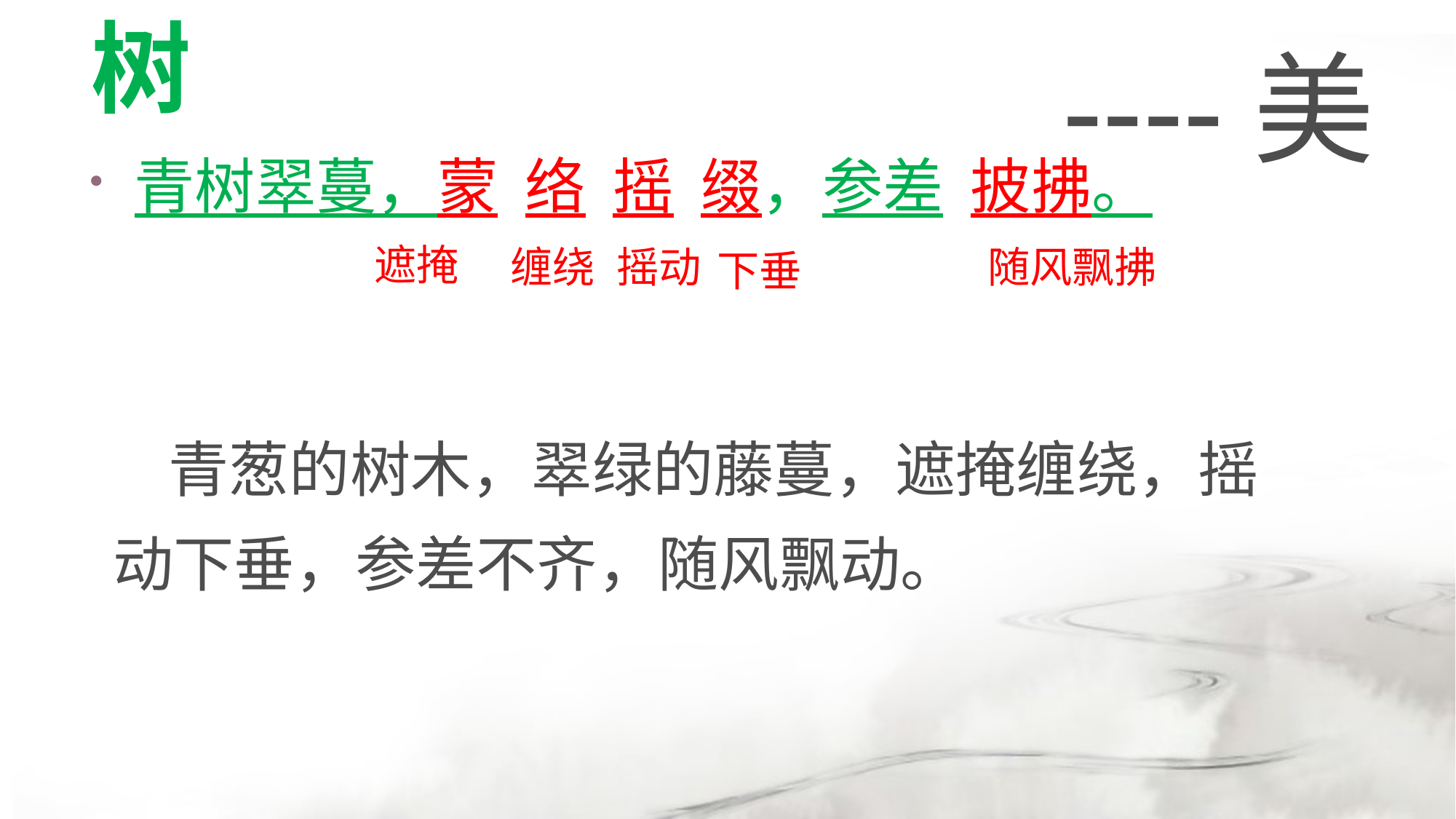

----美
# 树
青树翠蔓，蒙  络  摇  缀，参差  披拂。
遮掩
缠绕
随风飘拂
摇动
下垂
   青葱的树木，翠绿的藤蔓，遮掩缠绕，摇动下垂，参差不齐，随风飘动。